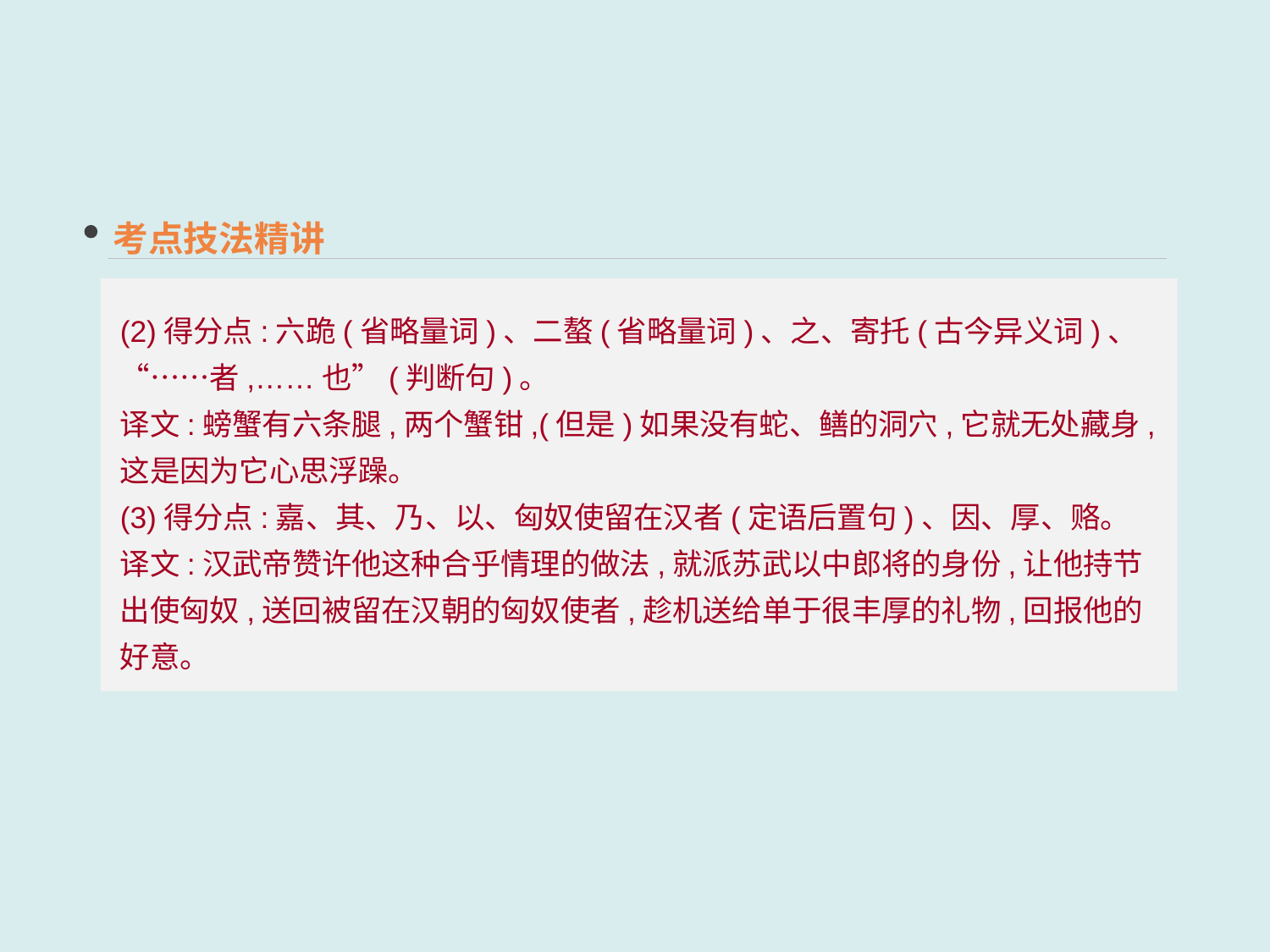

考点技法精讲

(2)得分点:六跪(省略量词)、二螯(省略量词)、之、寄托(古今异义词)、“……者,……也”(判断句)。
译文:螃蟹有六条腿,两个蟹钳,(但是)如果没有蛇、鳝的洞穴,它就无处藏身,这是因为它心思浮躁。
(3)得分点:嘉、其、乃、以、匈奴使留在汉者(定语后置句)、因、厚、赂。
译文:汉武帝赞许他这种合乎情理的做法,就派苏武以中郎将的身份,让他持节出使匈奴,送回被留在汉朝的匈奴使者,趁机送给单于很丰厚的礼物,回报他的好意。